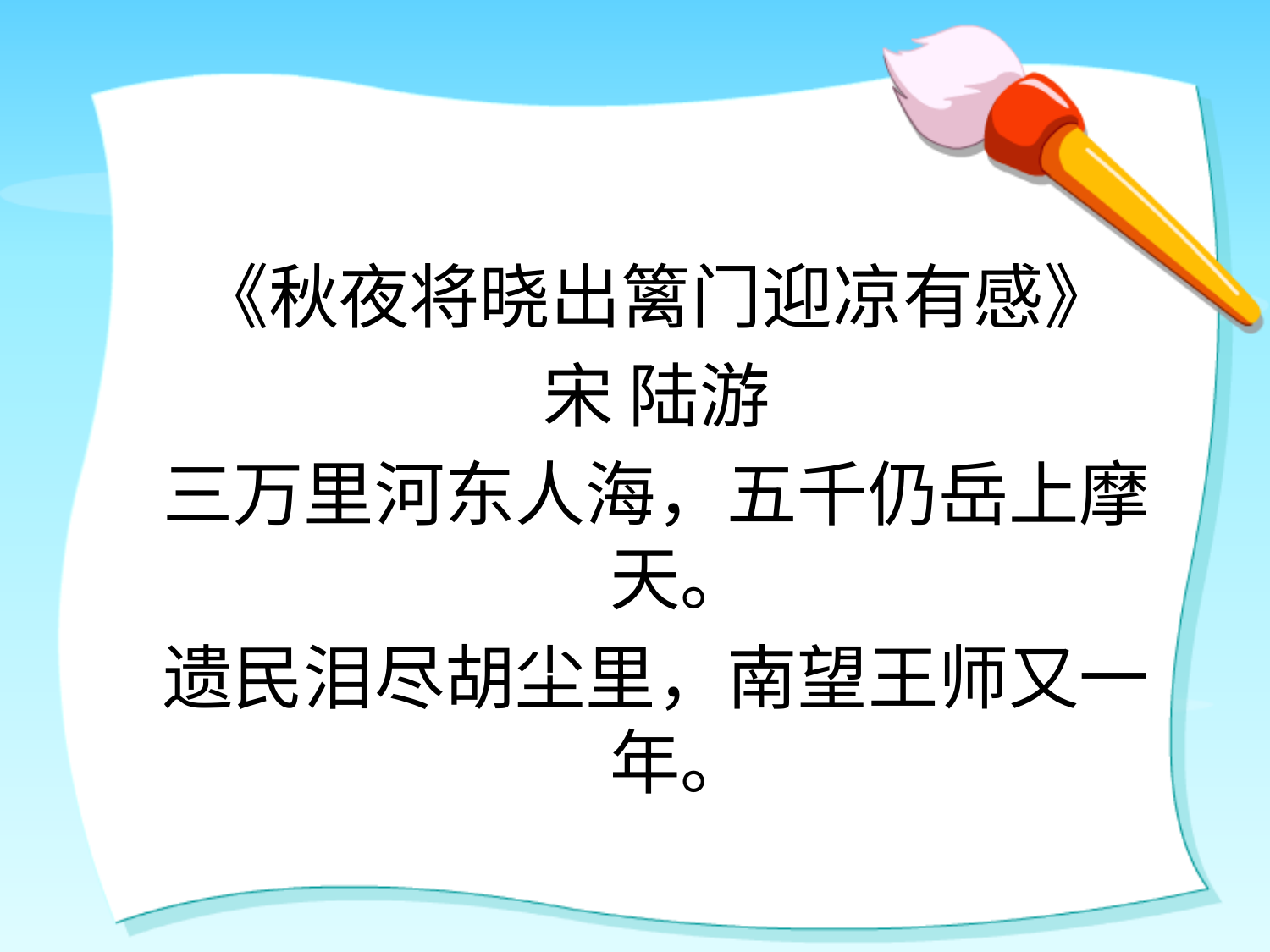

《秋夜将晓出篱门迎凉有感》
宋 陆游
三万里河东人海，五千仍岳上摩天。
遗民泪尽胡尘里，南望王师又一年。